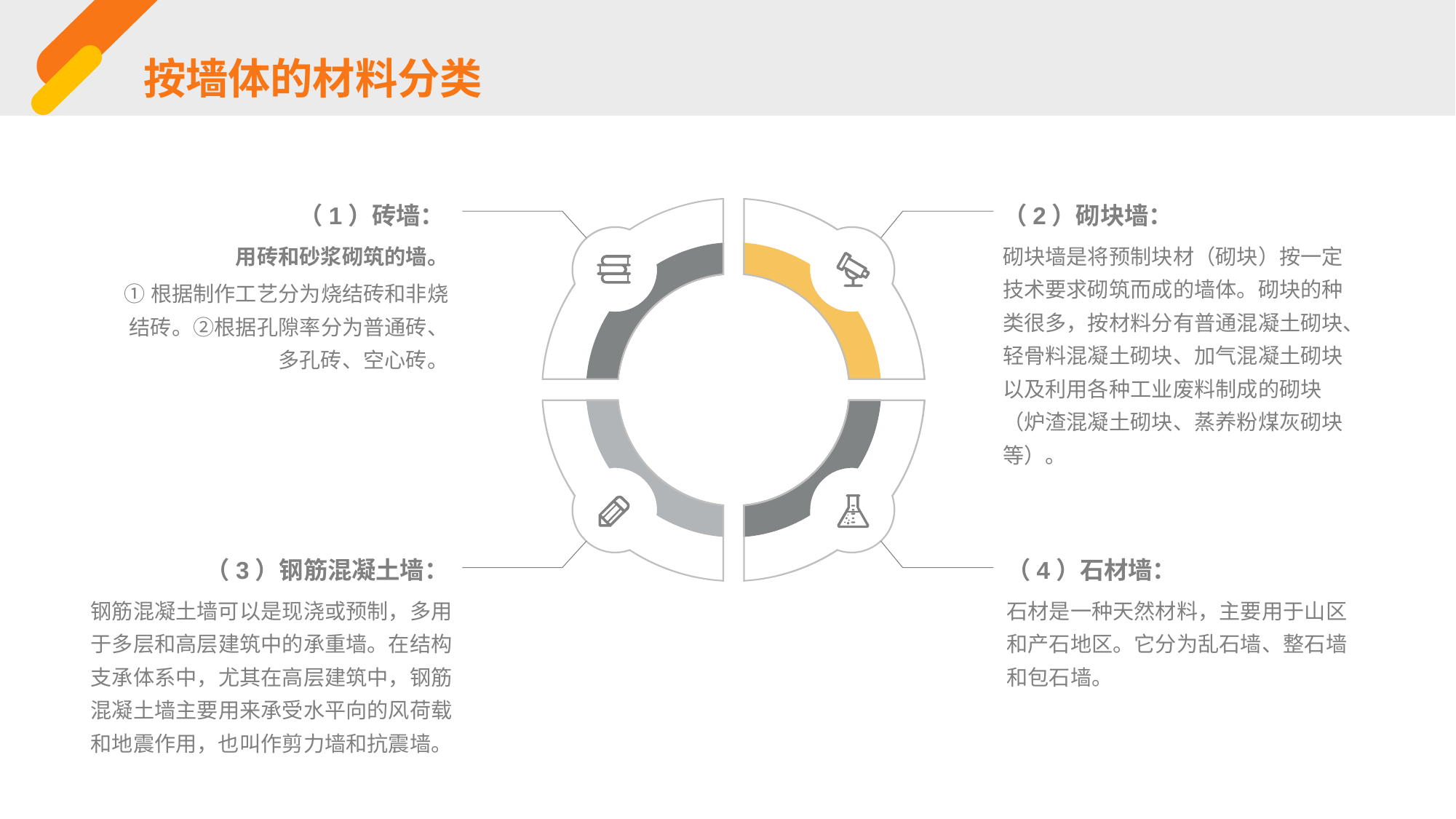

按墙体的材料分类

（1）砖墙：
（2）砌块墙：

用砖和砂浆砌筑的墙。
①根据制作工艺分为烧结砖和非烧结砖。②根据孔隙率分为普通砖、多孔砖、空心砖。
砌块墙是将预制块材（砌块）按一定技术要求砌筑而成的墙体。砌块的种类很多，按材料分有普通混凝土砌块、轻骨料混凝土砌块、加气混凝土砌块以及利用各种工业废料制成的砌块（炉渣混凝土砌块、蒸养粉煤灰砌块等）。

（3）钢筋混凝土墙：
（4）石材墙：
钢筋混凝土墙可以是现浇或预制，多用于多层和高层建筑中的承重墙。在结构支承体系中，尤其在高层建筑中，钢筋混凝土墙主要用来承受水平向的风荷载和地震作用，也叫作剪力墙和抗震墙。
石材是一种天然材料，主要用于山区和产石地区。它分为乱石墙、整石墙和包石墙。